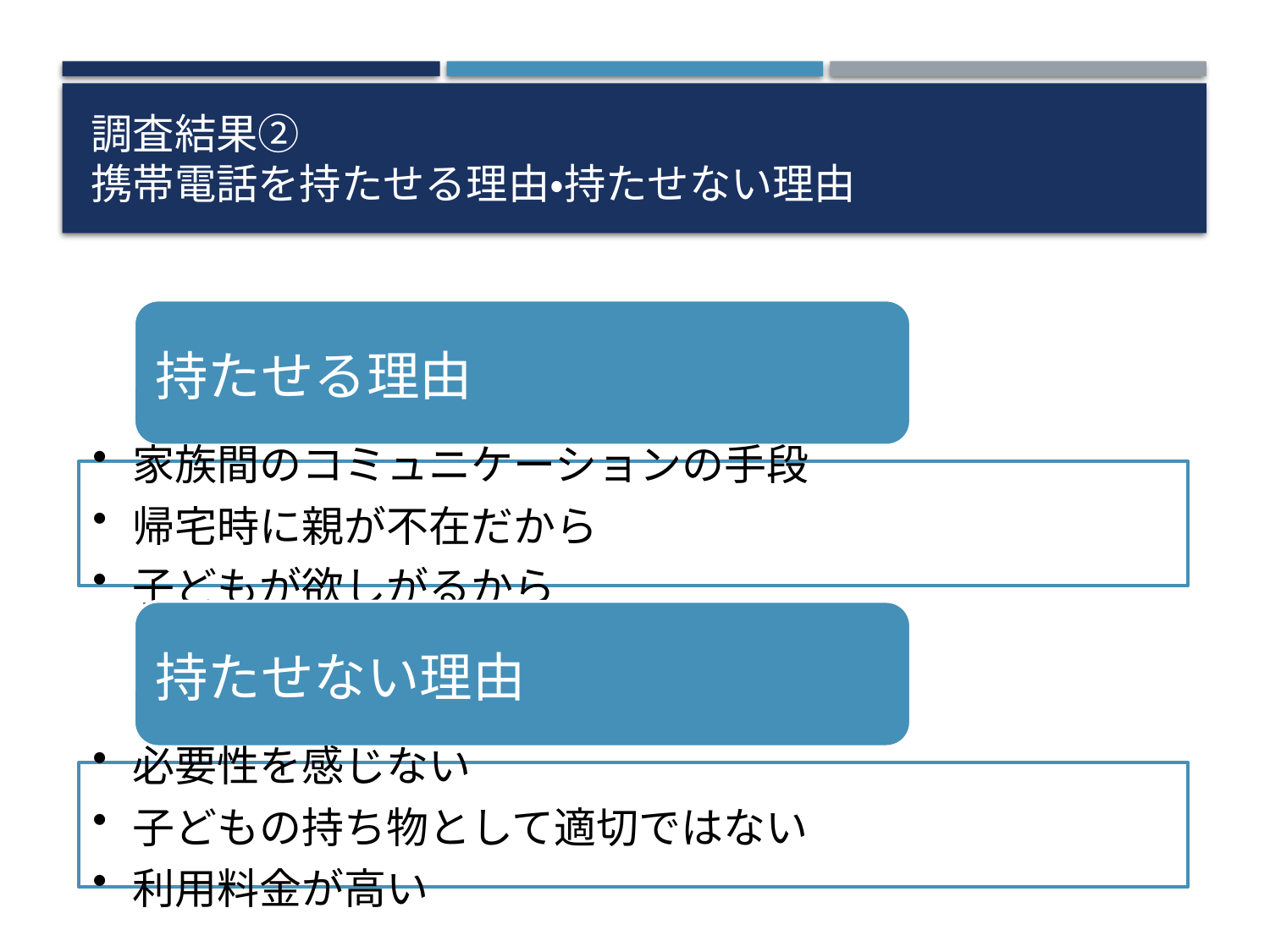

# 調査結果② 携帯電話を持たせる理由・持たせない理由
持たせる理由
家族間のコミュニケーションの手段
持たせない理由
必要性を感じない
子どもの持ち物として適切ではない
子どもが欲しがるから
利用料金が高い
帰宅時に親が不在だから